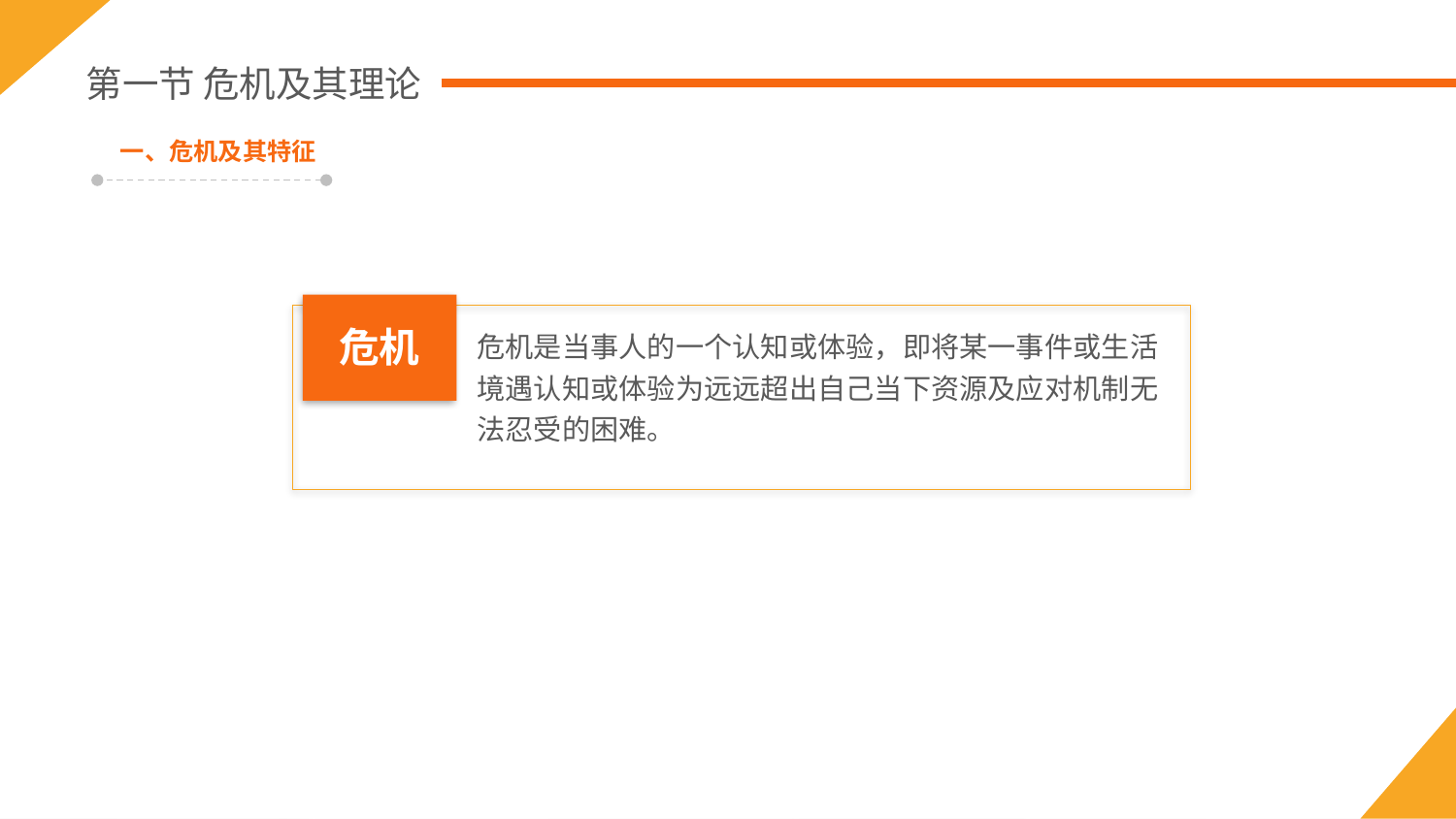

第一节 危机及其理论
一、危机及其特征

危机是当事人的一个认知或体验，即将某一事件或生活境遇认知或体验为远远超出自己当下资源及应对机制无法忍受的困难。
危机